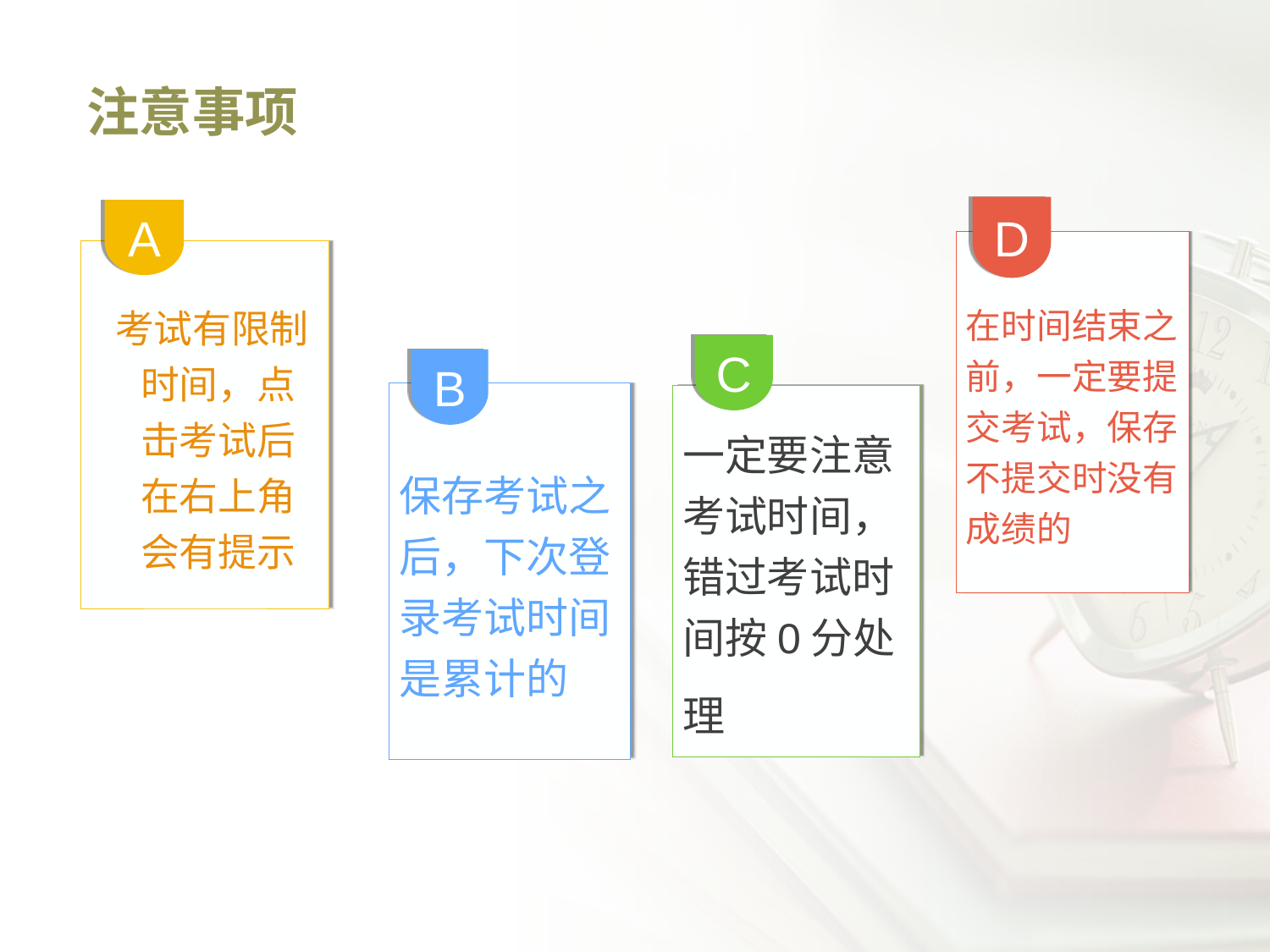

# 注意事项
D
A
在时间结束之前，一定要提交考试，保存不提交时没有成绩的
  考试有限制时间，点击考试后在右上角会有提示
C
B
保存考试之后，下次登录考试时间是累计的
一定要注意考试时间，错过考试时间按0分处理